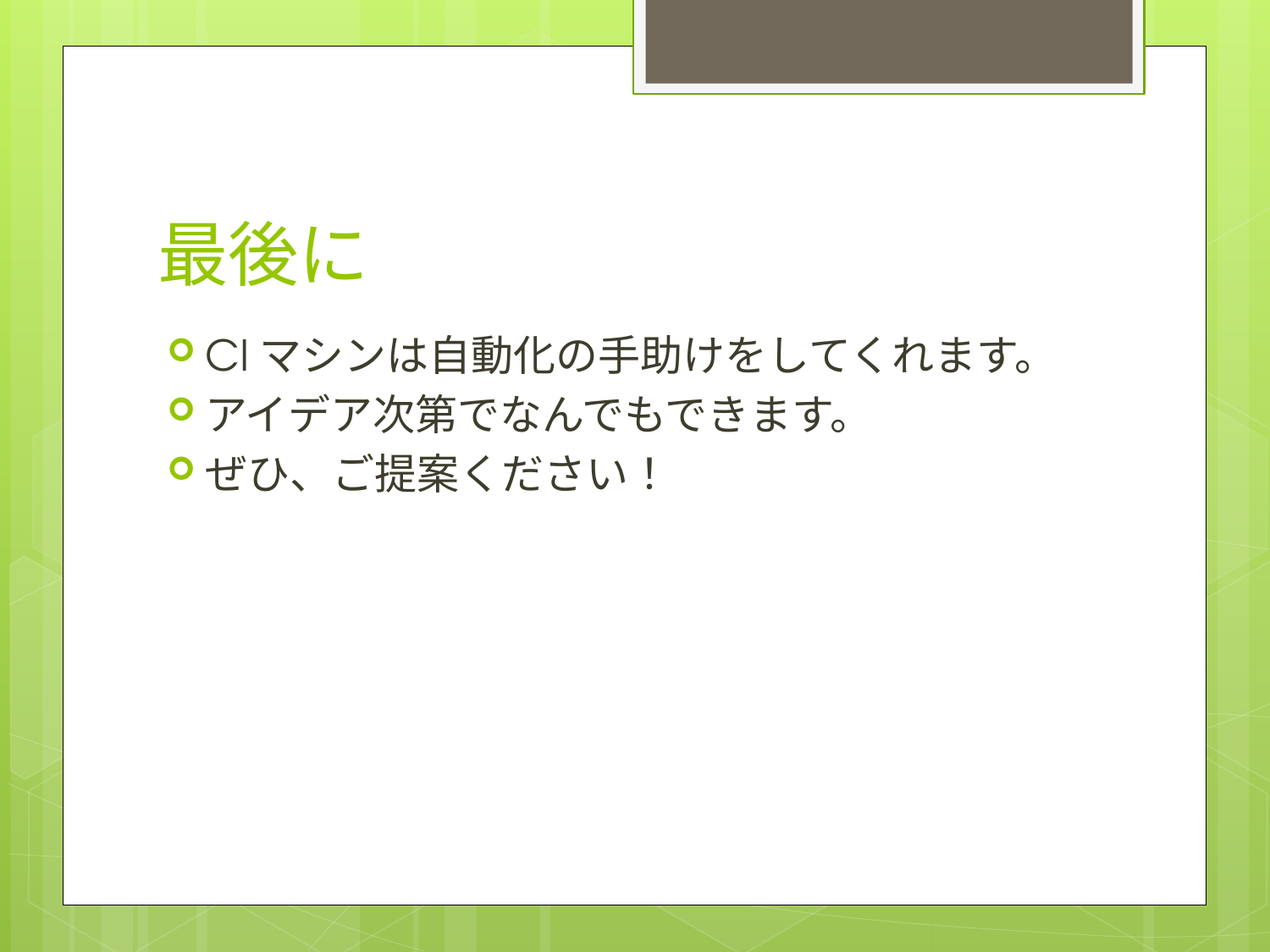

# 最後に
CIマシンは自動化の手助けをしてくれます。
アイデア次第でなんでもできます。
ぜひ、ご提案ください！